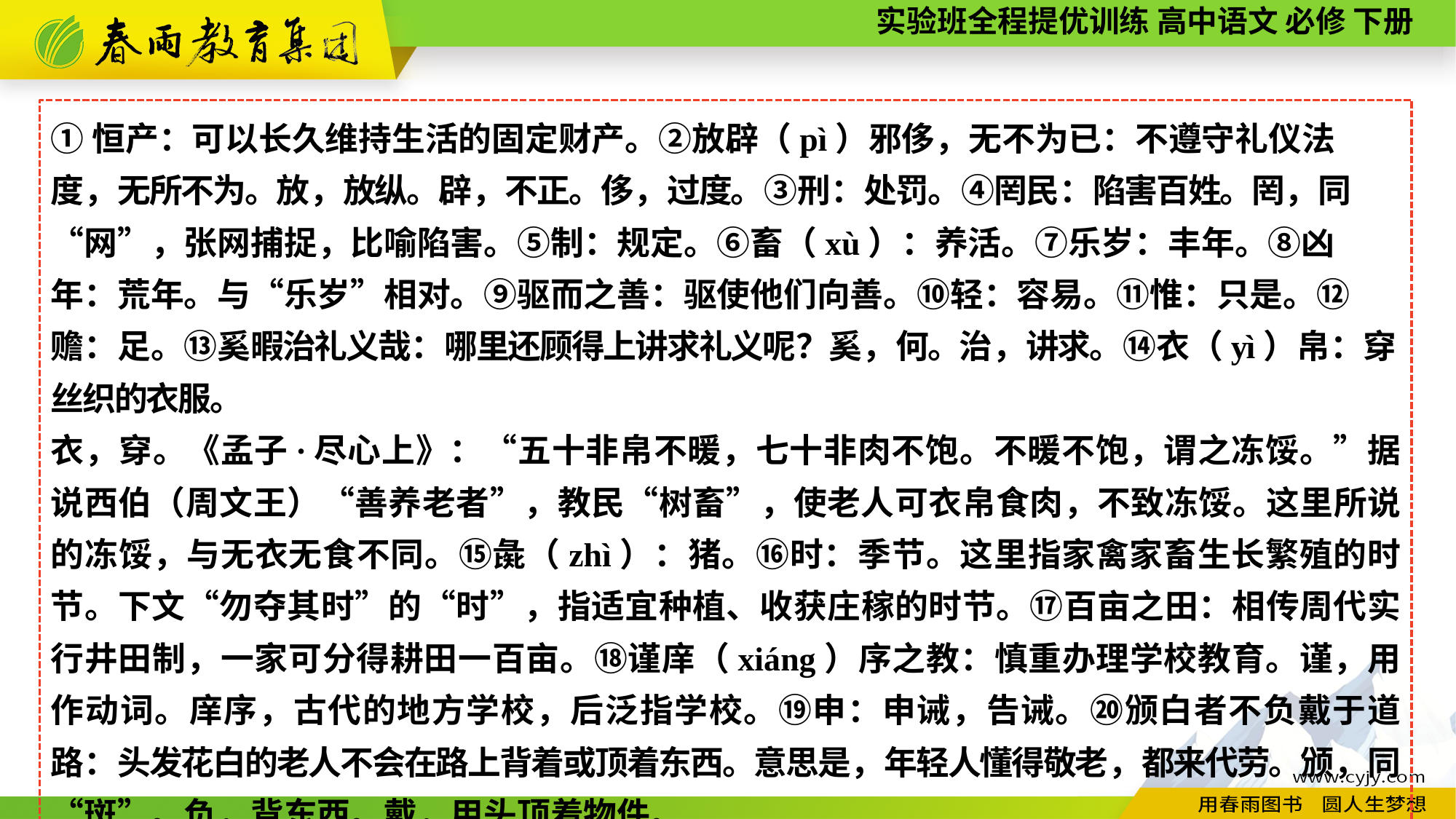

①恒产：可以长久维持生活的固定财产。②放辟（pì）邪侈，无不为已：不遵守礼仪法度，无所不为。放，放纵。辟，不正。侈，过度。③刑：处罚。④罔民：陷害百姓。罔，同“网”，张网捕捉，比喻陷害。⑤制：规定。⑥畜（xù）：养活。⑦乐岁：丰年。⑧凶年：荒年。与“乐岁”相对。⑨驱而之善：驱使他们向善。⑩轻：容易。⑪惟：只是。⑫赡：足。⑬奚暇治礼义哉：哪里还顾得上讲求礼义呢？奚，何。治，讲求。⑭衣（yì）帛：穿丝织的衣服。
衣，穿。《孟子·尽心上》：“五十非帛不暖，七十非肉不饱。不暖不饱，谓之冻馁。”据说西伯（周文王）“善养老者”，教民“树畜”，使老人可衣帛食肉，不致冻馁。这里所说的冻馁，与无衣无食不同。⑮彘（zhì）：猪。⑯时：季节。这里指家禽家畜生长繁殖的时节。下文“勿夺其时”的“时”，指适宜种植、收获庄稼的时节。⑰百亩之田：相传周代实行井田制，一家可分得耕田一百亩。⑱谨庠（xiáng）序之教：慎重办理学校教育。谨，用作动词。庠序，古代的地方学校，后泛指学校。⑲申：申诫，告诫。⑳颁白者不负戴于道路：头发花白的老人不会在路上背着或顶着东西。意思是，年轻人懂得敬老，都来代劳。颁，同“斑”。负，背东西。戴，用头顶着物件。